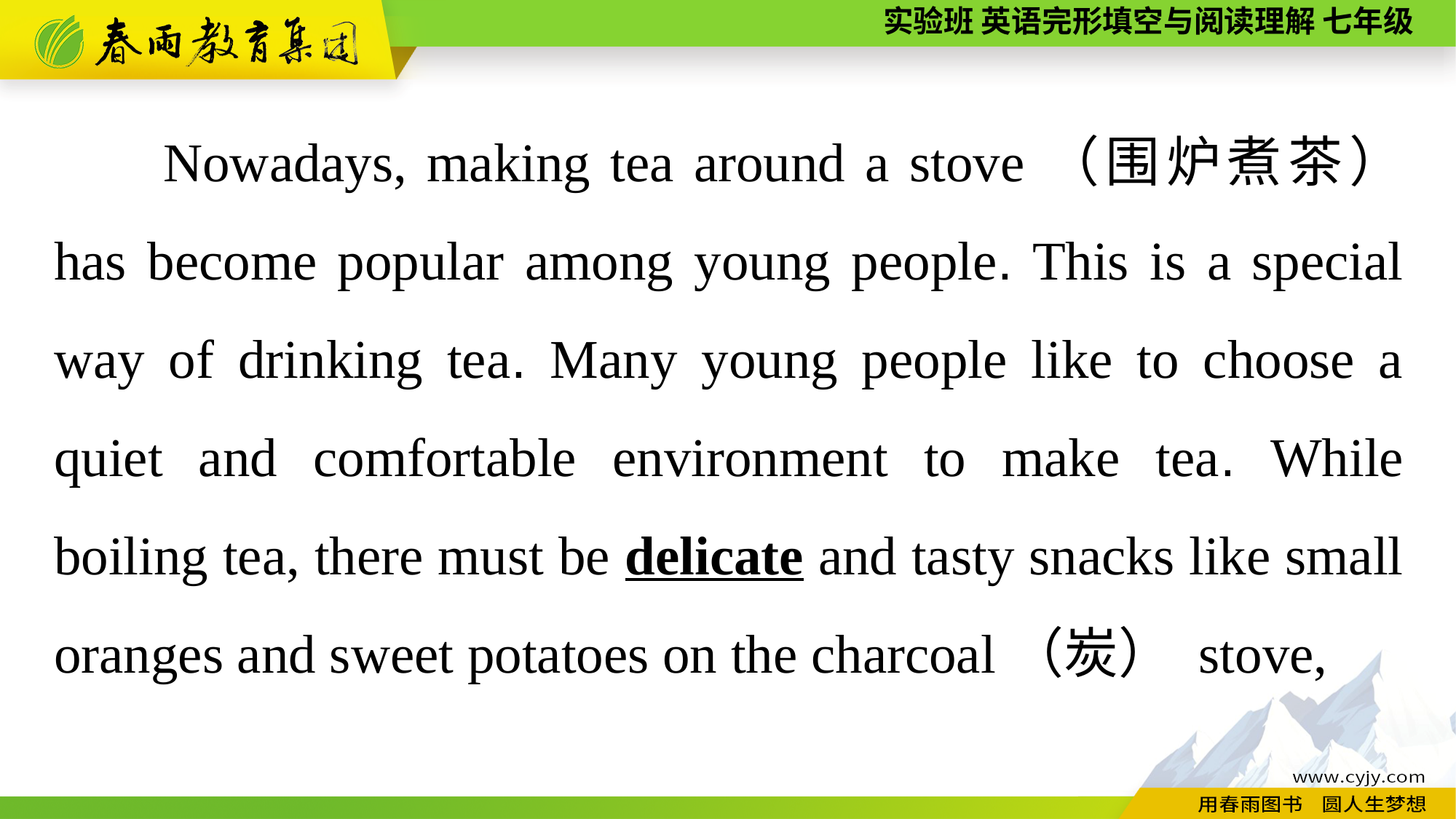

Nowadays, making tea around a stove（围炉煮茶） has become popular among young people. This is a special way of drinking tea. Many young people like to choose a quiet and comfortable environment to make tea. While boiling tea, there must be delicate and tasty snacks like small oranges and sweet potatoes on the charcoal（炭） stove,